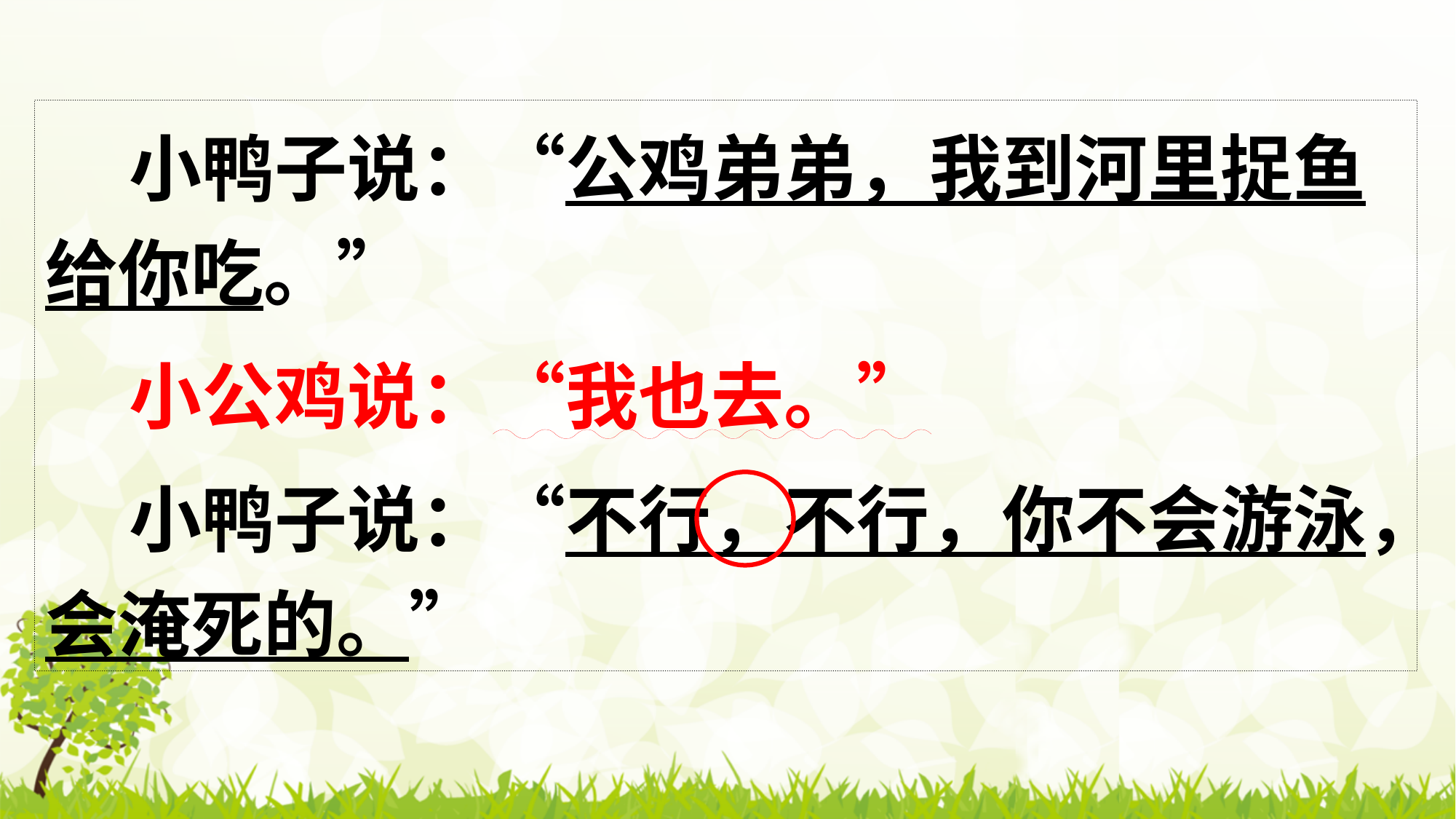

小鸭子说：“公鸡弟弟，我到河里捉鱼给你吃。”
    小公鸡说：“我也去。”
    小鸭子说：“不行，不行，你不会游泳，会淹死的。”